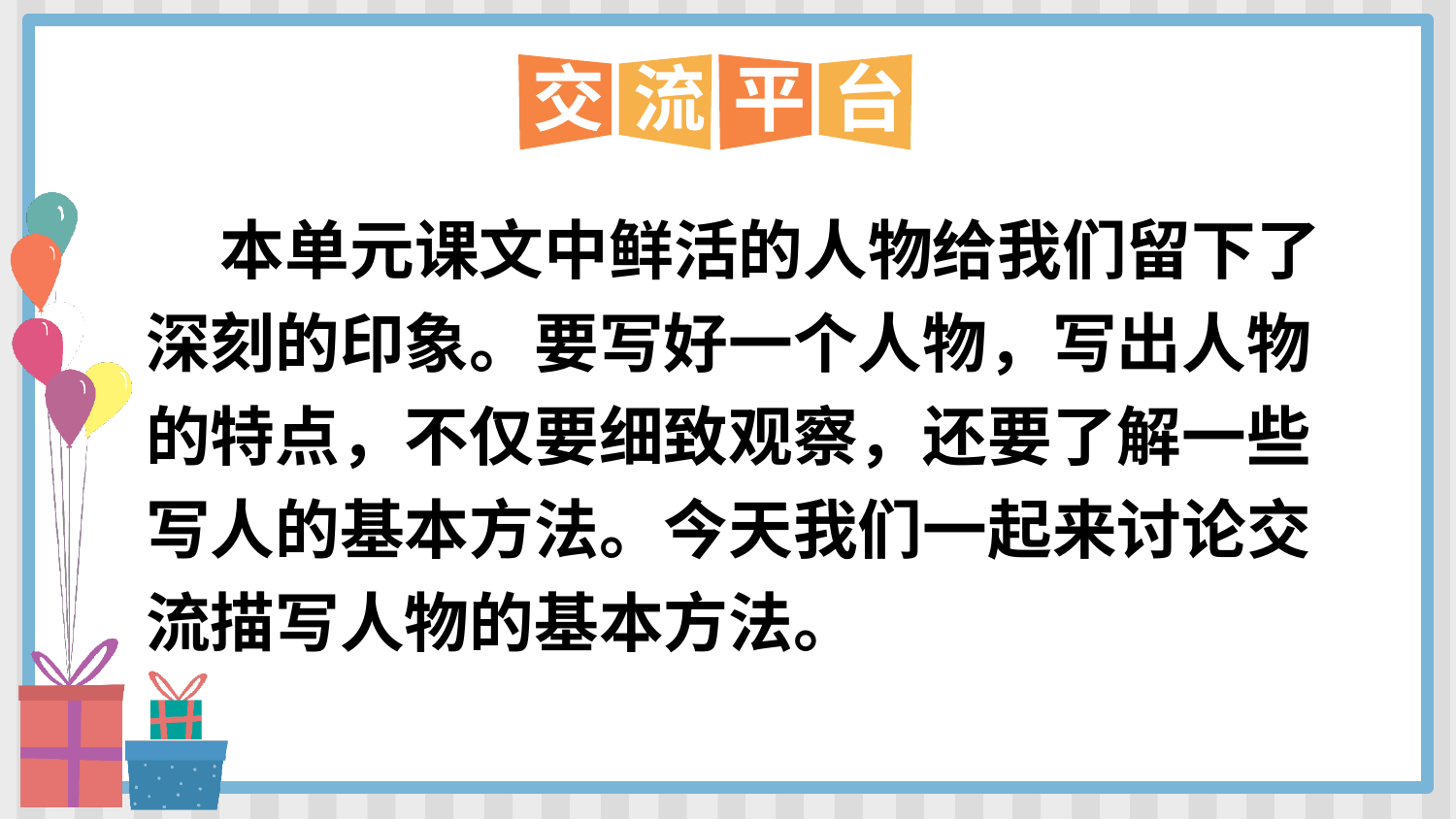

交
流
平
台
    本单元课文中鲜活的人物给我们留下了深刻的印象。要写好一个人物，写出人物的特点，不仅要细致观察，还要了解一些写人的基本方法。今天我们一起来讨论交流描写人物的基本方法。